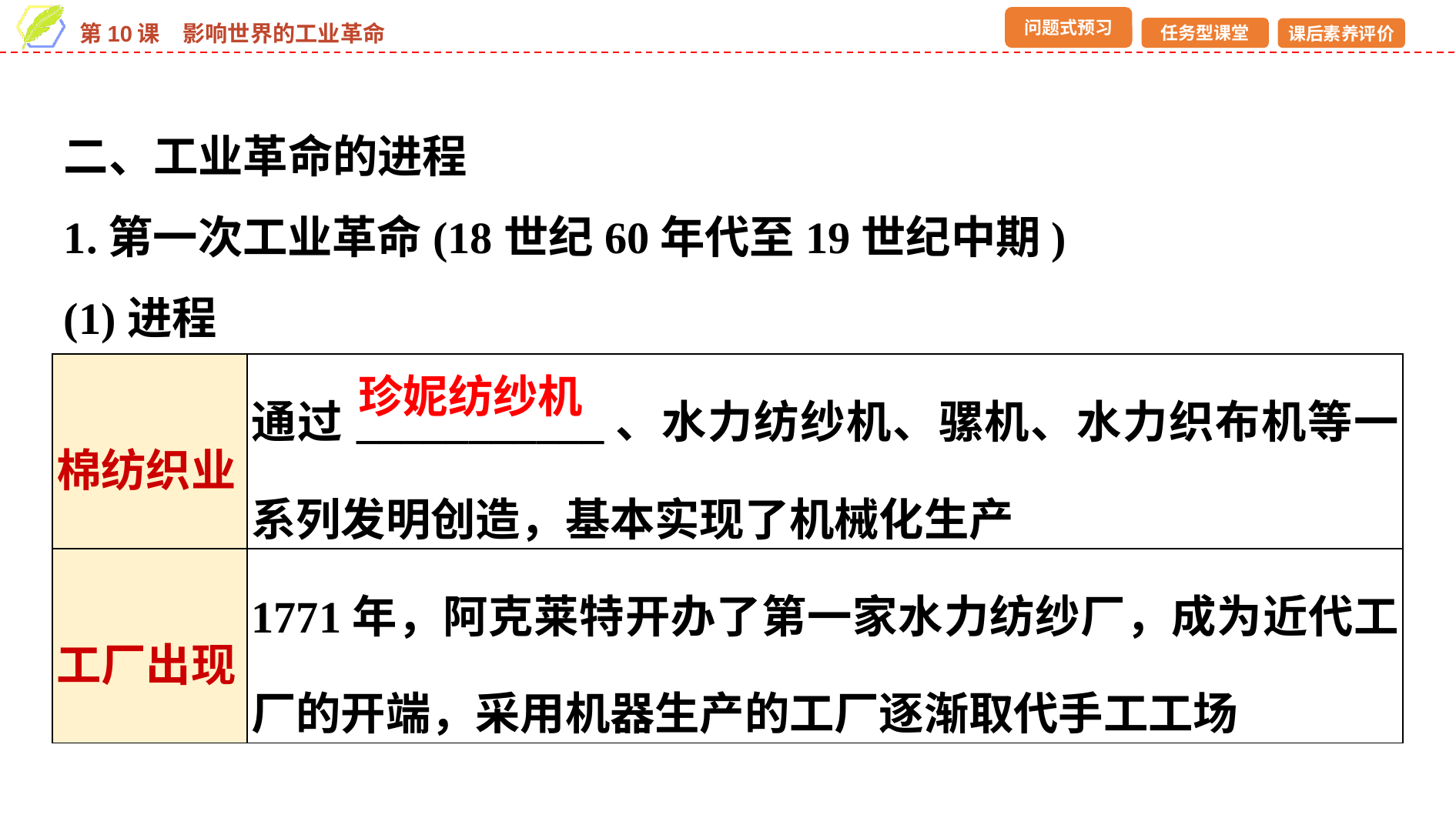

二、工业革命的进程
1.第一次工业革命(18世纪60年代至19世纪中期)
(1)进程
| 棉纺织业 | 通过\_\_\_\_\_\_\_\_\_\_\_、水力纺纱机、骡机、水力织布机等一系列发明创造，基本实现了机械化生产 |
| --- | --- |
| 工厂出现 | 1771年，阿克莱特开办了第一家水力纺纱厂，成为近代工厂的开端，采用机器生产的工厂逐渐取代手工工场 |
珍妮纺纱机